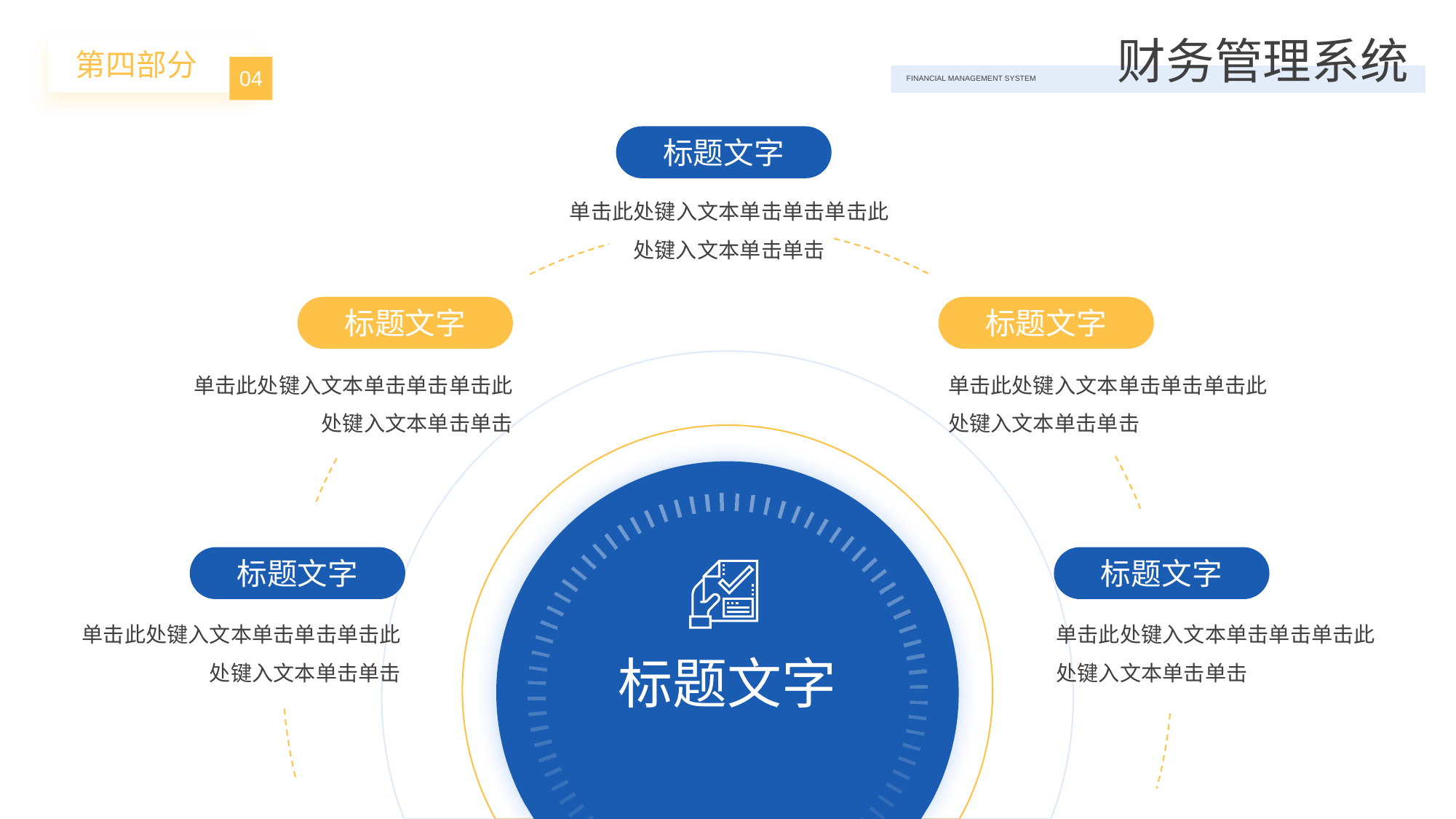

BY YUSHEN
财务管理系统

FINANCIAL MANAGEMENT SYSTEM

第四部分

04
标题文字
单击此处键入文本单击单击单击此处键入文本单击单击

标题文字
单击此处键入文本单击单击单击此处键入文本单击单击
标题文字
单击此处键入文本单击单击单击此处键入文本单击单击

标题文字
标题文字
单击此处键入文本单击单击单击此处键入文本单击单击
标题文字
单击此处键入文本单击单击单击此处键入文本单击单击